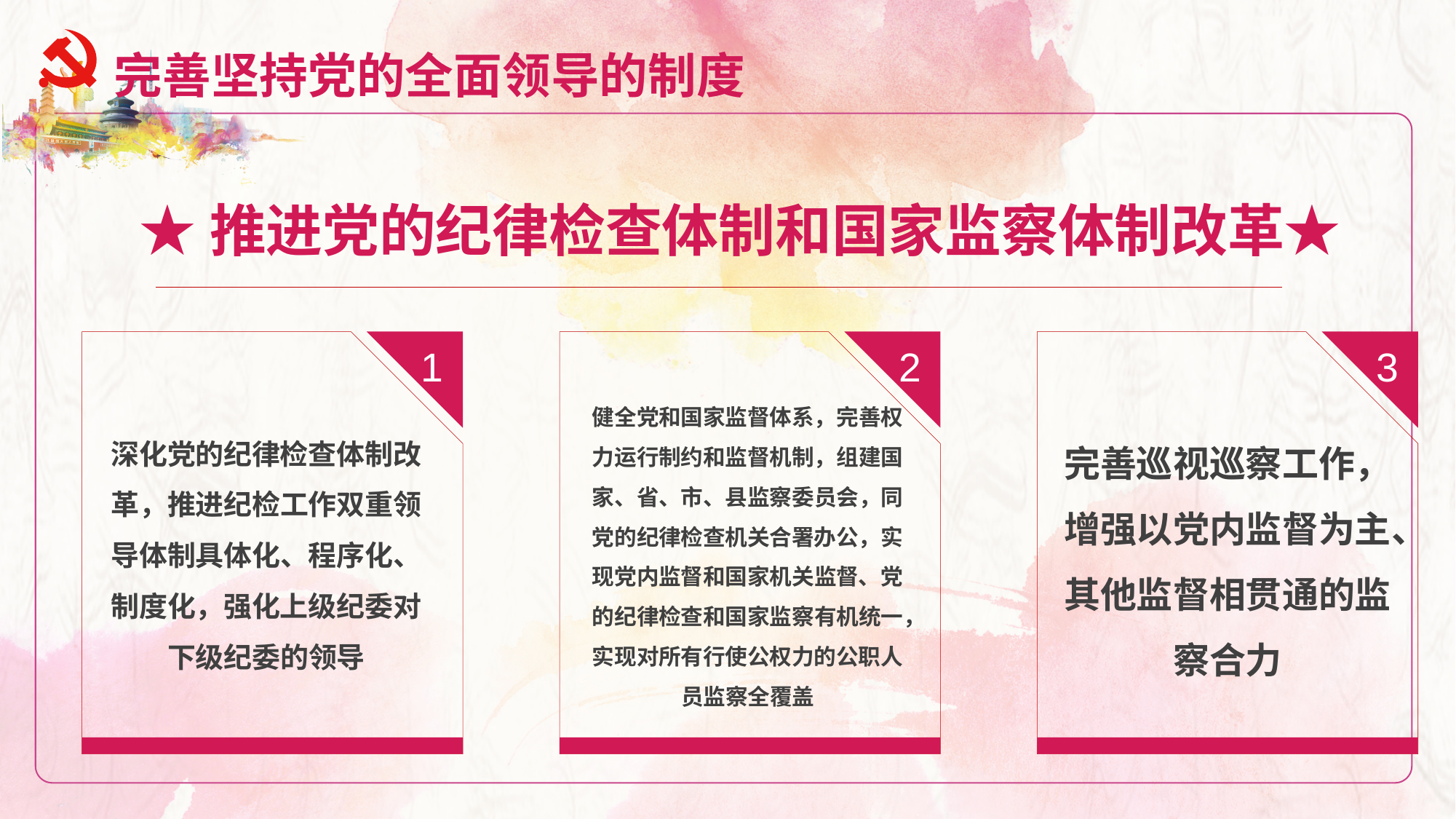

完善坚持党的全面领导的制度
★推进党的纪律检查体制和国家监察体制改革★

1

2

3

健全党和国家监督体系，完善权力运行制约和监督机制，组建国家、省、市、县监察委员会，同党的纪律检查机关合署办公，实现党内监督和国家机关监督、党的纪律检查和国家监察有机统一，实现对所有行使公权力的公职人员监察全覆盖
深化党的纪律检查体制改革，推进纪检工作双重领导体制具体化、程序化、制度化，强化上级纪委对下级纪委的领导
完善巡视巡察工作，增强以党内监督为主、其他监督相贯通的监察合力